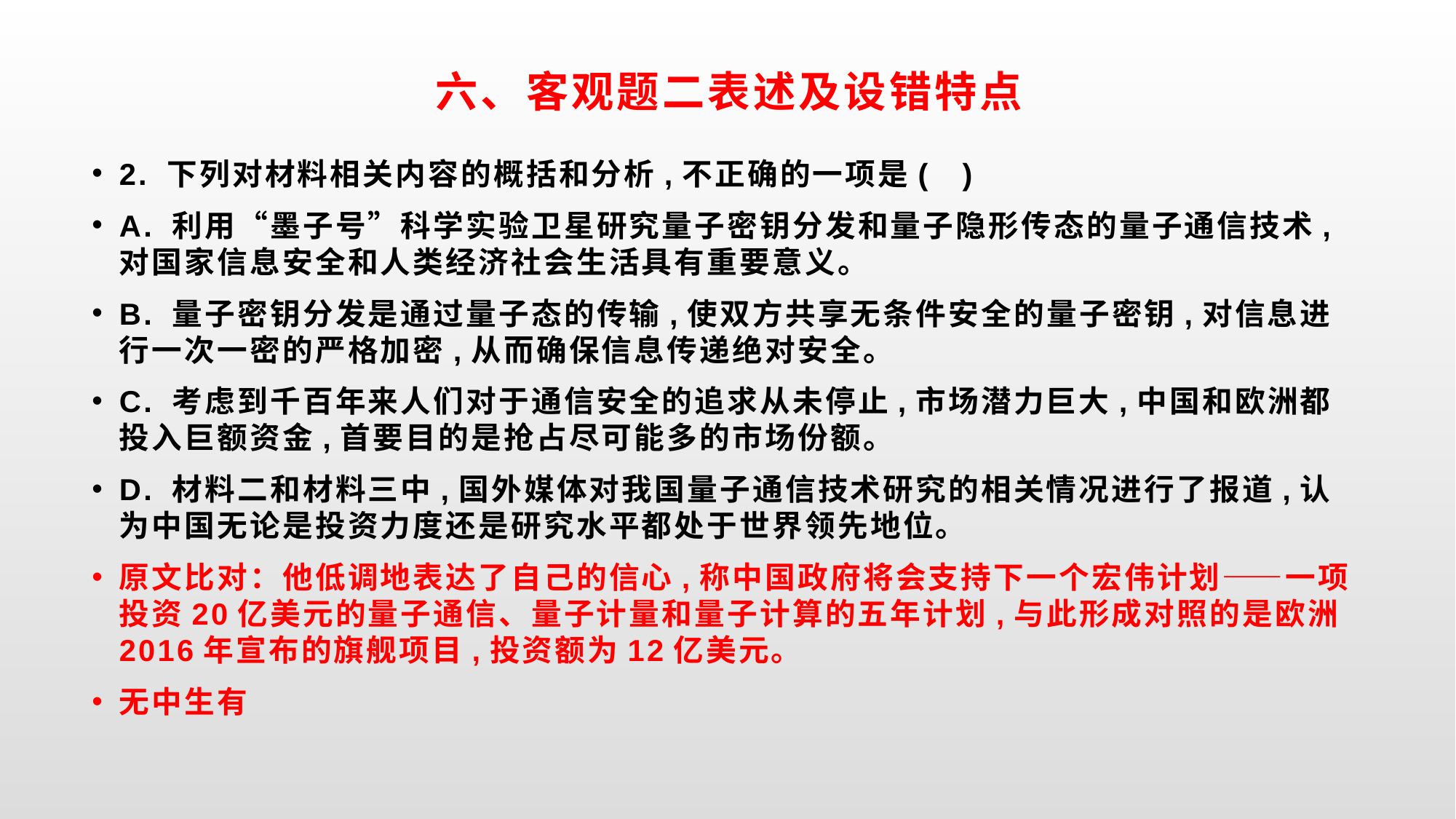

# 六、客观题二表述及设错特点
2. 下列对材料相关内容的概括和分析,不正确的一项是(   )
A. 利用“墨子号”科学实验卫星研究量子密钥分发和量子隐形传态的量子通信技术,对国家信息安全和人类经济社会生活具有重要意义。
B. 量子密钥分发是通过量子态的传输,使双方共享无条件安全的量子密钥,对信息进行一次一密的严格加密,从而确保信息传递绝对安全。
C. 考虑到千百年来人们对于通信安全的追求从未停止,市场潜力巨大,中国和欧洲都投入巨额资金,首要目的是抢占尽可能多的市场份额。
D. 材料二和材料三中,国外媒体对我国量子通信技术研究的相关情况进行了报道,认为中国无论是投资力度还是研究水平都处于世界领先地位。
原文比对：他低调地表达了自己的信心,称中国政府将会支持下一个宏伟计划——一项投资20亿美元的量子通信、量子计量和量子计算的五年计划,与此形成对照的是欧洲2016年宣布的旗舰项目,投资额为12亿美元。
无中生有